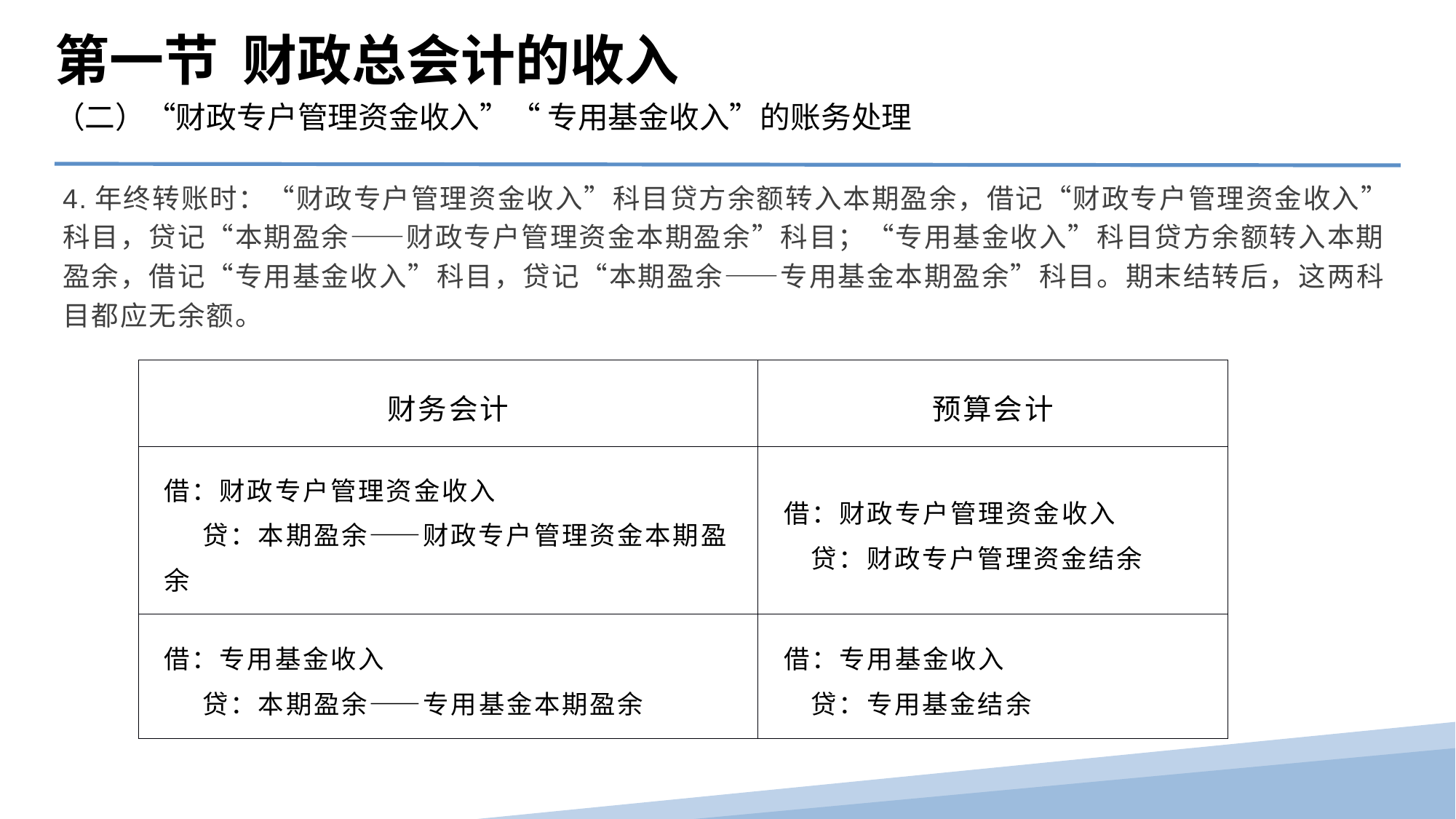

第一节  财政总会计的收入
（二）“财政专户管理资金收入”“ 专用基金收入”的账务处理
4.年终转账时：“财政专户管理资金收入”科目贷方余额转入本期盈余，借记“财政专户管理资金收入”科目，贷记“本期盈余――财政专户管理资金本期盈余”科目；“专用基金收入”科目贷方余额转入本期盈余，借记“专用基金收入”科目，贷记“本期盈余――专用基金本期盈余”科目。期末结转后，这两科目都应无余额。
| 财务会计 | 预算会计 |
| --- | --- |
| 借：财政专户管理资金收入 贷：本期盈余――财政专户管理资金本期盈余 | 借：财政专户管理资金收入 贷：财政专户管理资金结余 |
| 借：专用基金收入 贷：本期盈余――专用基金本期盈余 | 借：专用基金收入 贷：专用基金结余 |